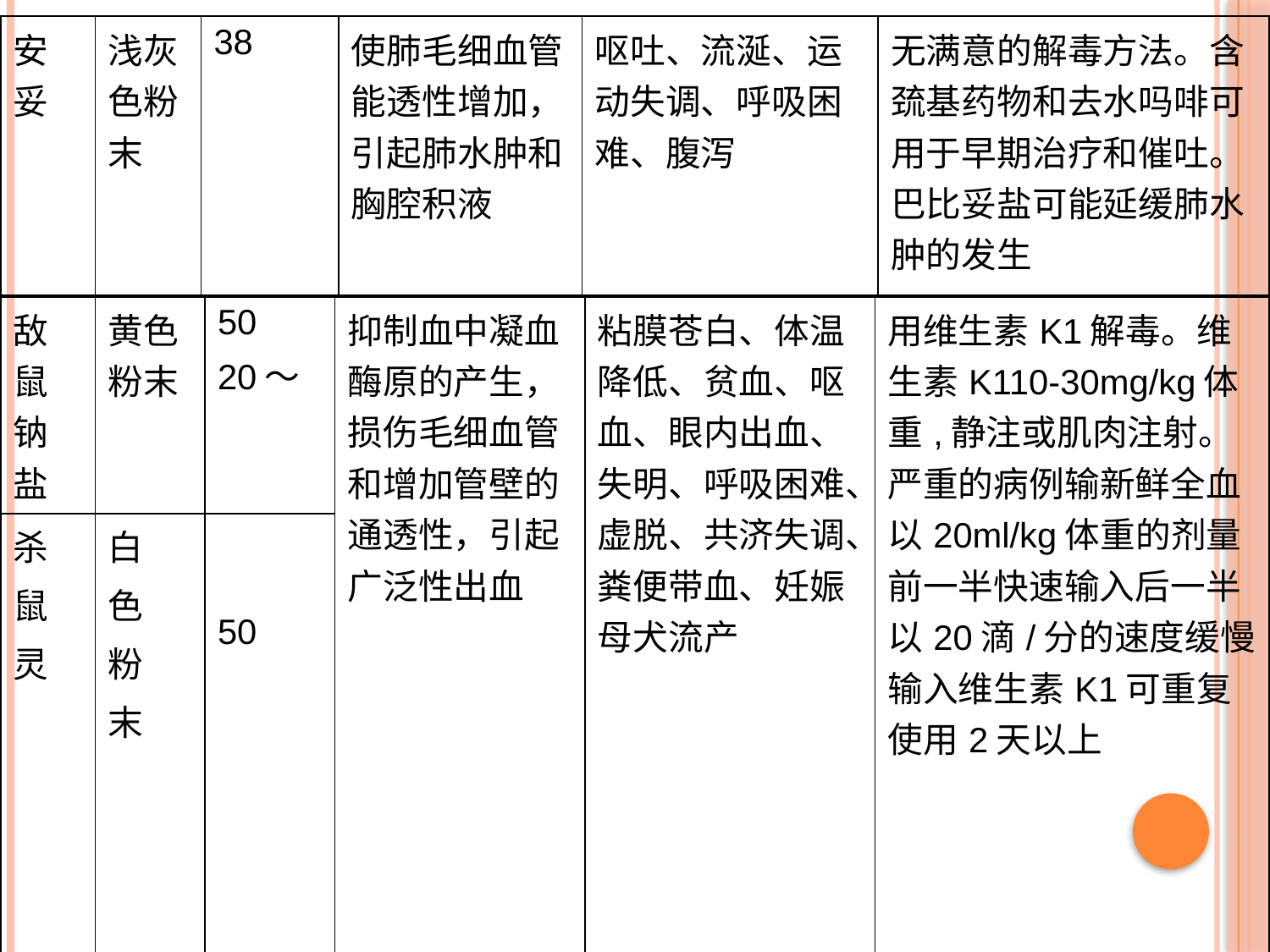

| 安妥 | 浅灰色粉末 | 38 | 使肺毛细血管能透性增加，引起肺水肿和胸腔积液 | 呕吐、流涎、运动失调、呼吸困难、腹泻 | 无满意的解毒方法。含巯基药物和去水吗啡可用于早期治疗和催吐。巴比妥盐可能延缓肺水肿的发生 |
| --- | --- | --- | --- | --- | --- |
| 敌鼠钠盐 | 黄色粉末 | 50 20～ | 抑制血中凝血酶原的产生，损伤毛细血管和增加管壁的通透性，引起广泛性出血 | 粘膜苍白、体温降低、贫血、呕血、眼内出血、失明、呼吸困难、虚脱、共济失调、粪便带血、妊娠母犬流产 | 用维生素K1解毒。维生素K110-30mg/kg体重,静注或肌肉注射。严重的病例输新鲜全血以20ml/kg体重的剂量前一半快速输入后一半以20滴/分的速度缓慢输入维生素K1可重复使用2天以上 |
| --- | --- | --- | --- | --- | --- |
| 杀 鼠 灵 | 白 色 粉 末 | 50 |  |  |  |